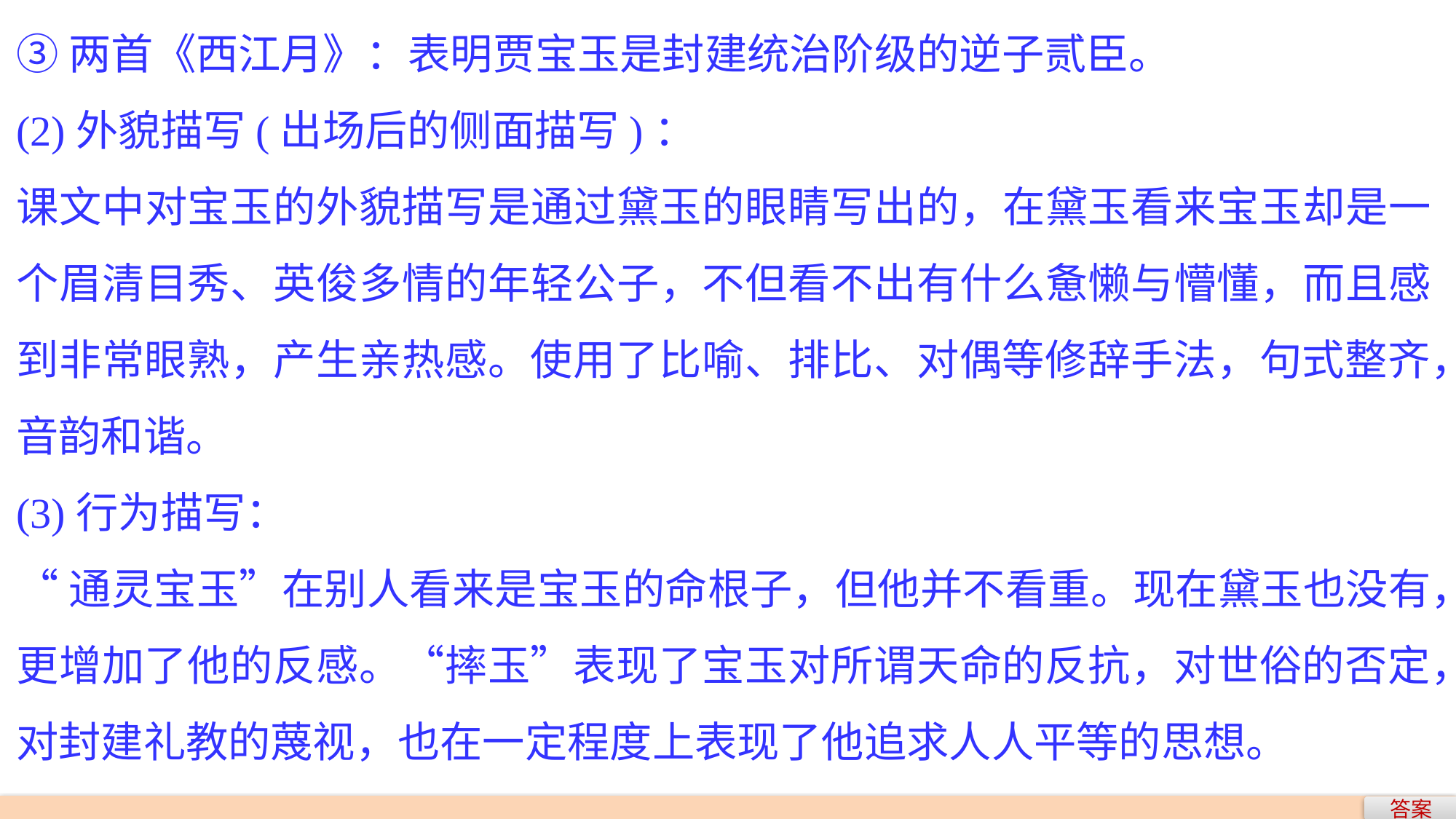

③两首《西江月》：表明贾宝玉是封建统治阶级的逆子贰臣。
(2)外貌描写(出场后的侧面描写)：
课文中对宝玉的外貌描写是通过黛玉的眼睛写出的，在黛玉看来宝玉却是一个眉清目秀、英俊多情的年轻公子，不但看不出有什么惫懒与懵懂，而且感到非常眼熟，产生亲热感。使用了比喻、排比、对偶等修辞手法，句式整齐，音韵和谐。
(3)行为描写：
“通灵宝玉”在别人看来是宝玉的命根子，但他并不看重。现在黛玉也没有，更增加了他的反感。“摔玉”表现了宝玉对所谓天命的反抗，对世俗的否定，对封建礼教的蔑视，也在一定程度上表现了他追求人人平等的思想。

答案